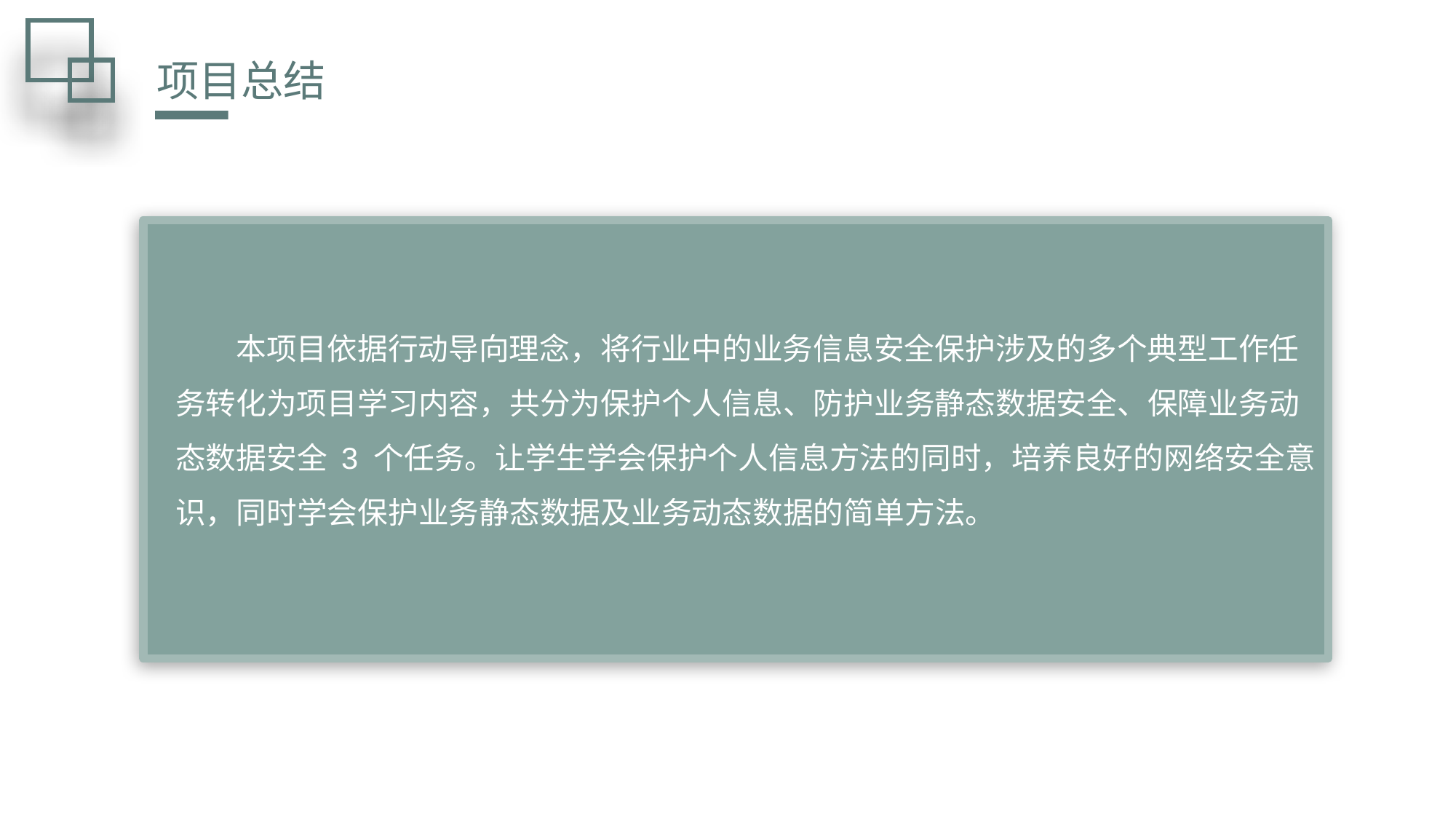

项目总结

本项目依据行动导向理念，将行业中的业务信息安全保护涉及的多个典型工作任务转化为项目学习内容，共分为保护个人信息、防护业务静态数据安全、保障业务动态数据安全 3 个任务。让学生学会保护个人信息方法的同时，培养良好的网络安全意识，同时学会保护业务静态数据及业务动态数据的简单方法。